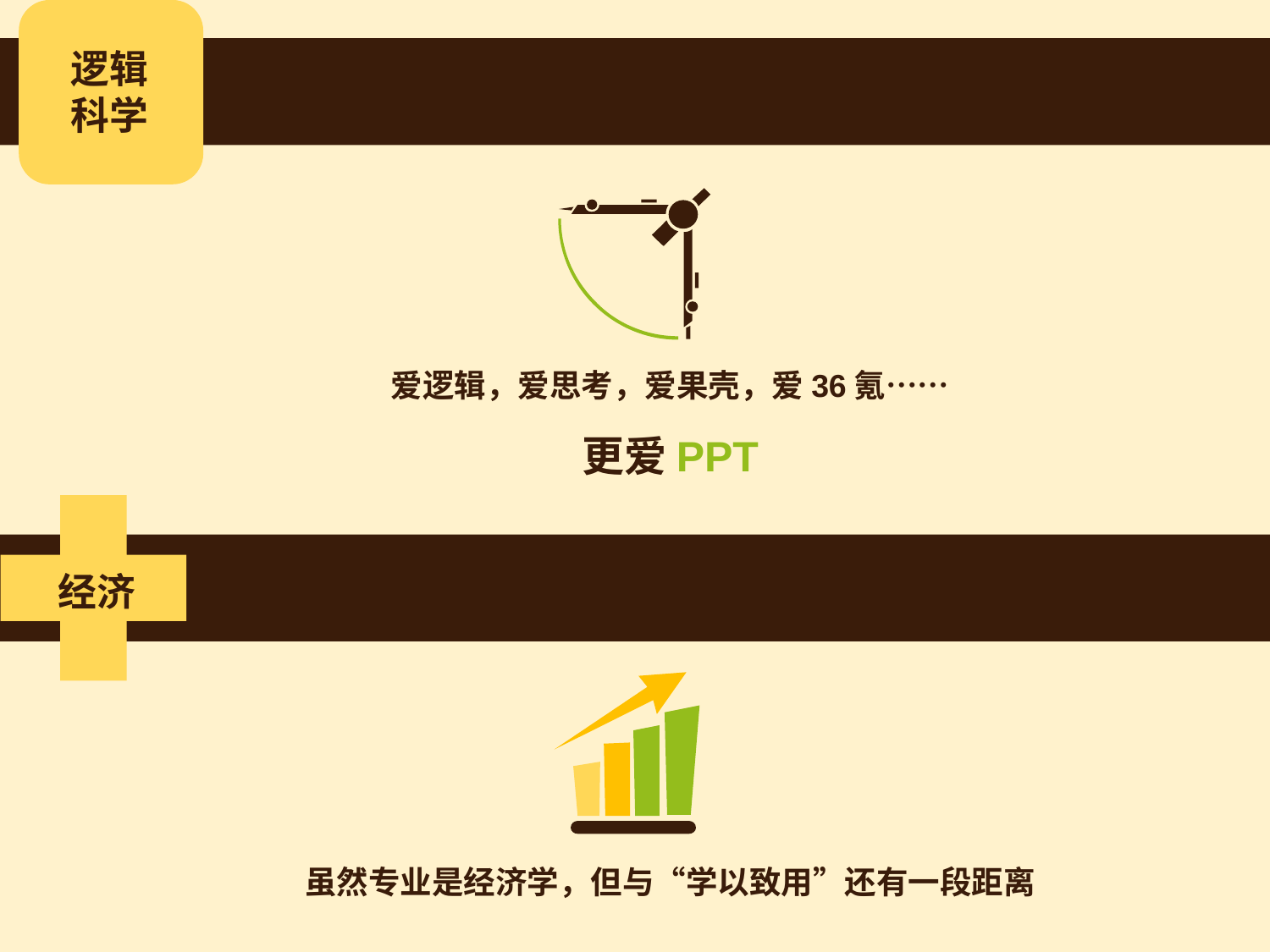

逻辑
科学

爱逻辑，爱思考，爱果壳，爱36氪……
更爱PPT

经济

虽然专业是经济学，但与“学以致用”还有一段距离